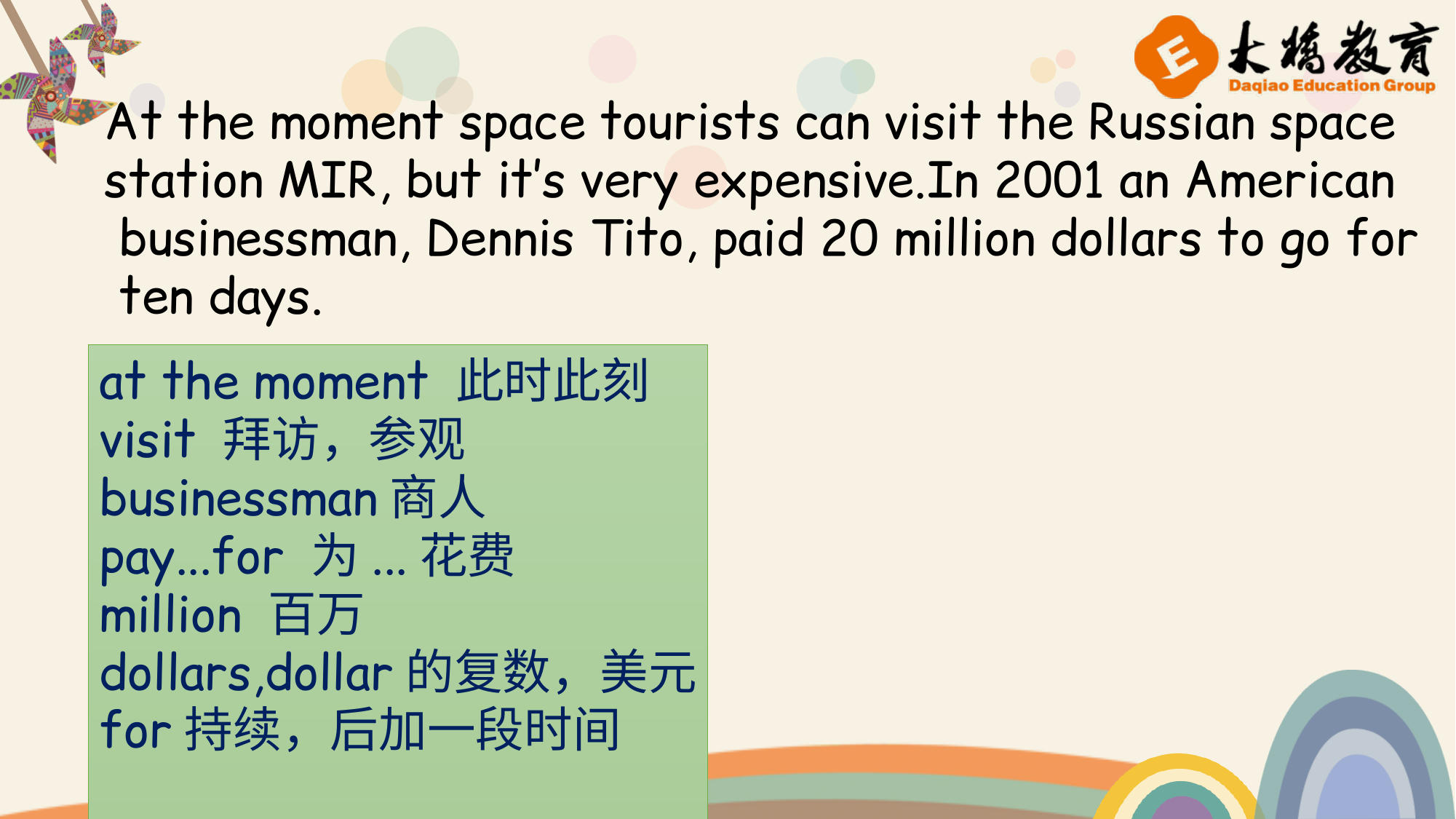

At the moment space tourists can visit the Russian space
station MIR, but it’s very expensive.In 2001 an American
 businessman, Dennis Tito, paid 20 million dollars to go for
 ten days.

at the moment 此时此刻
visit 拜访，参观
businessman商人
pay...for 为...花费
million 百万
dollars,dollar的复数，美元
for持续，后加一段时间